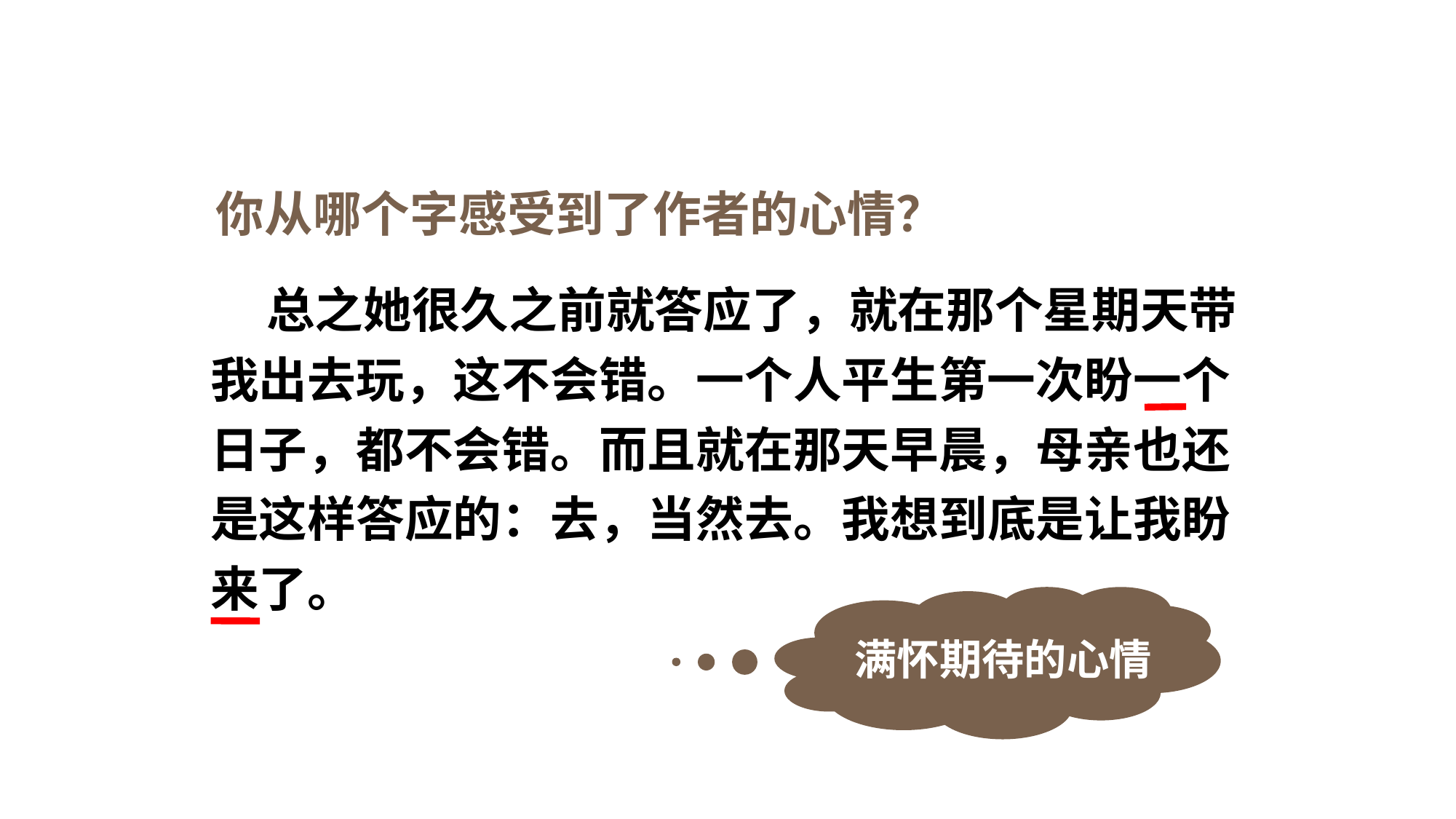

你从哪个字感受到了作者的心情？
    总之她很久之前就答应了，就在那个星期天带我出去玩，这不会错。一个人平生第一次盼一个日子，都不会错。而且就在那天早晨，母亲也还是这样答应的：去，当然去。我想到底是让我盼来了。

满怀期待的心情